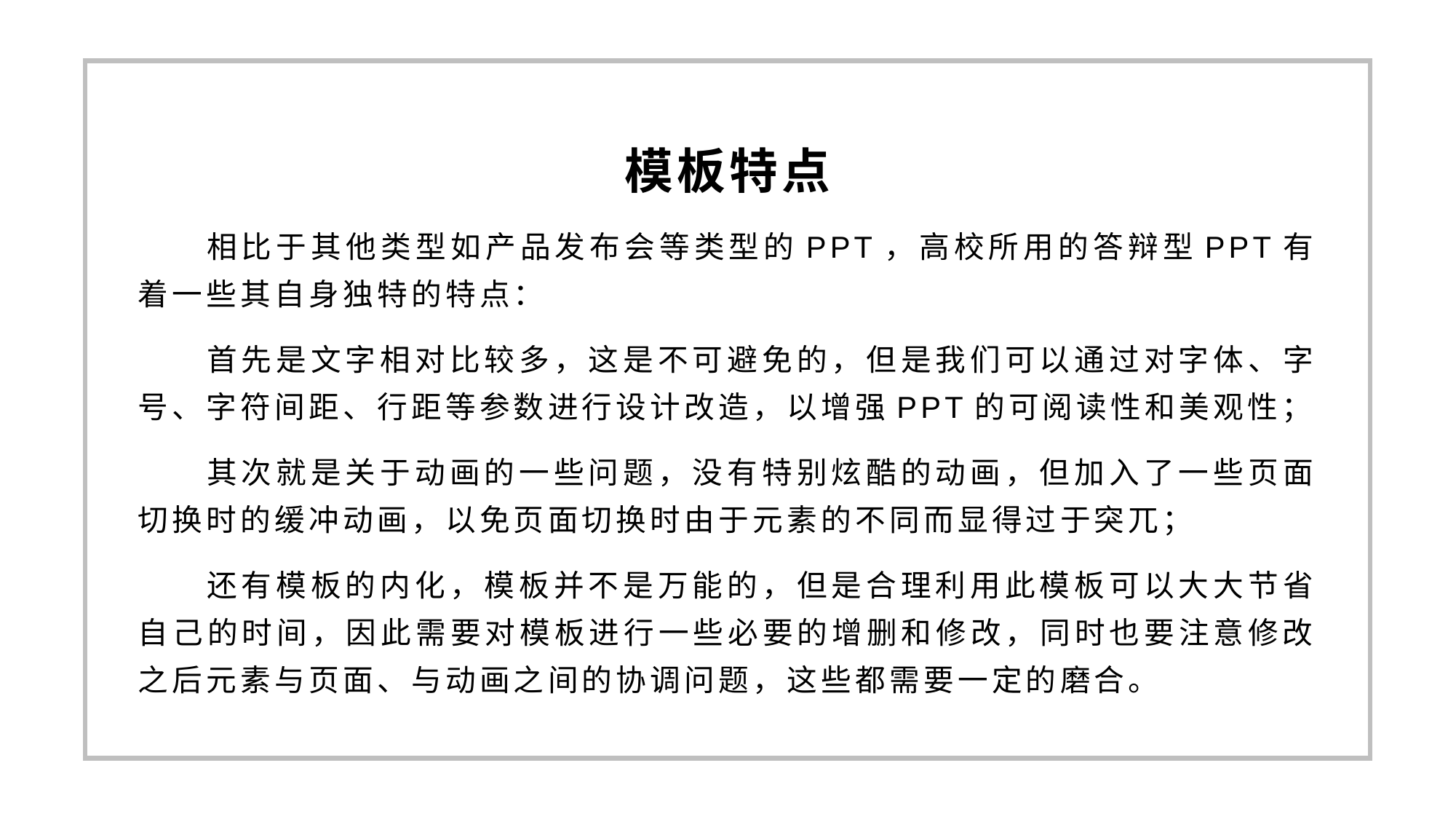

模板特点
相比于其他类型如产品发布会等类型的PPT，高校所用的答辩型PPT有着一些其自身独特的特点：
首先是文字相对比较多，这是不可避免的，但是我们可以通过对字体、字号、字符间距、行距等参数进行设计改造，以增强PPT的可阅读性和美观性；
其次就是关于动画的一些问题，没有特别炫酷的动画，但加入了一些页面切换时的缓冲动画，以免页面切换时由于元素的不同而显得过于突兀；
还有模板的内化，模板并不是万能的，但是合理利用此模板可以大大节省自己的时间，因此需要对模板进行一些必要的增删和修改，同时也要注意修改之后元素与页面、与动画之间的协调问题，这些都需要一定的磨合。